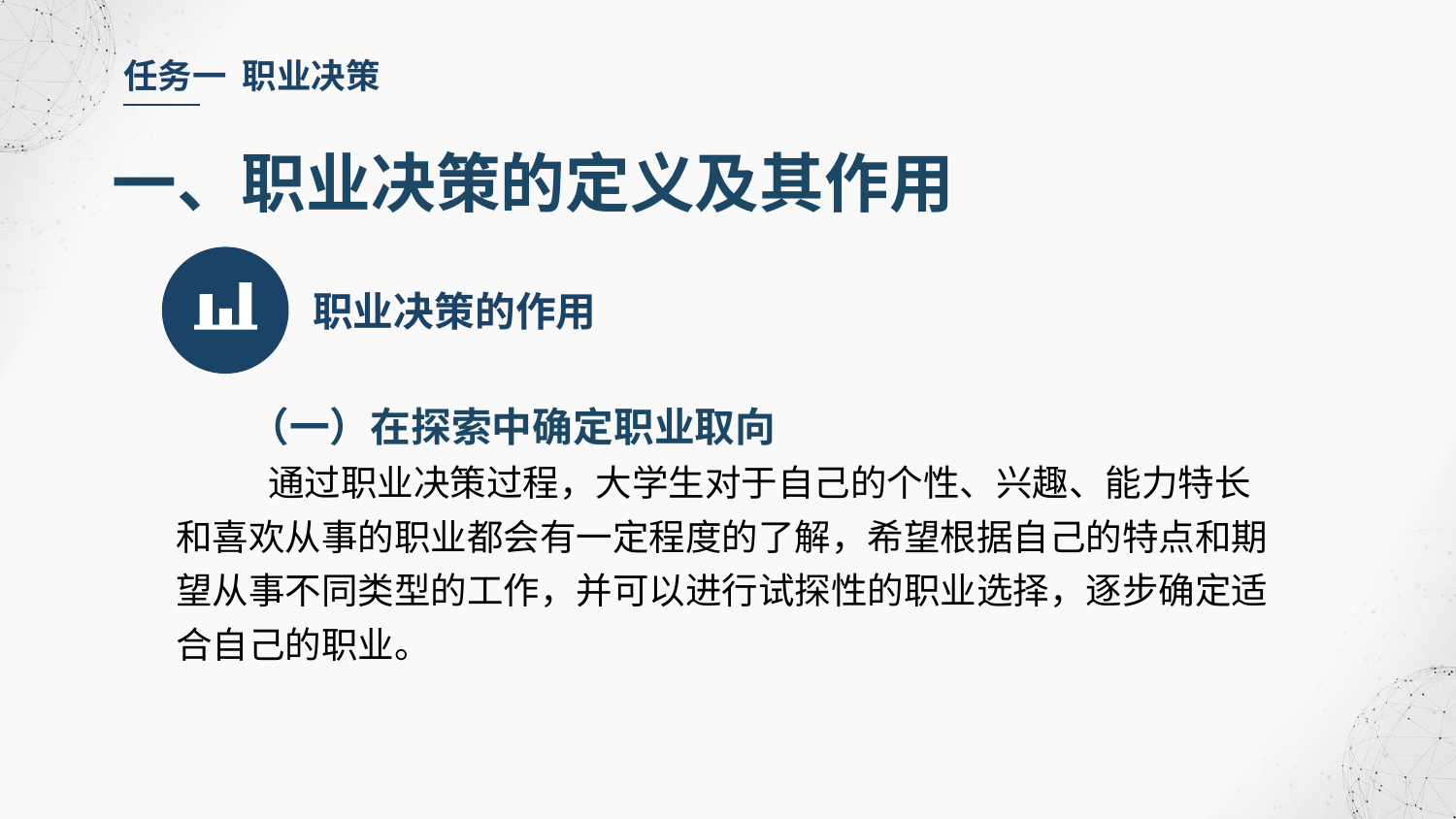

任务一  职业决策
一、职业决策的定义及其作用

职业决策的作用
（一）在探索中确定职业取向
 通过职业决策过程，大学生对于自己的个性、兴趣、能力特长和喜欢从事的职业都会有一定程度的了解，希望根据自己的特点和期望从事不同类型的工作，并可以进行试探性的职业选择，逐步确定适合自己的职业。